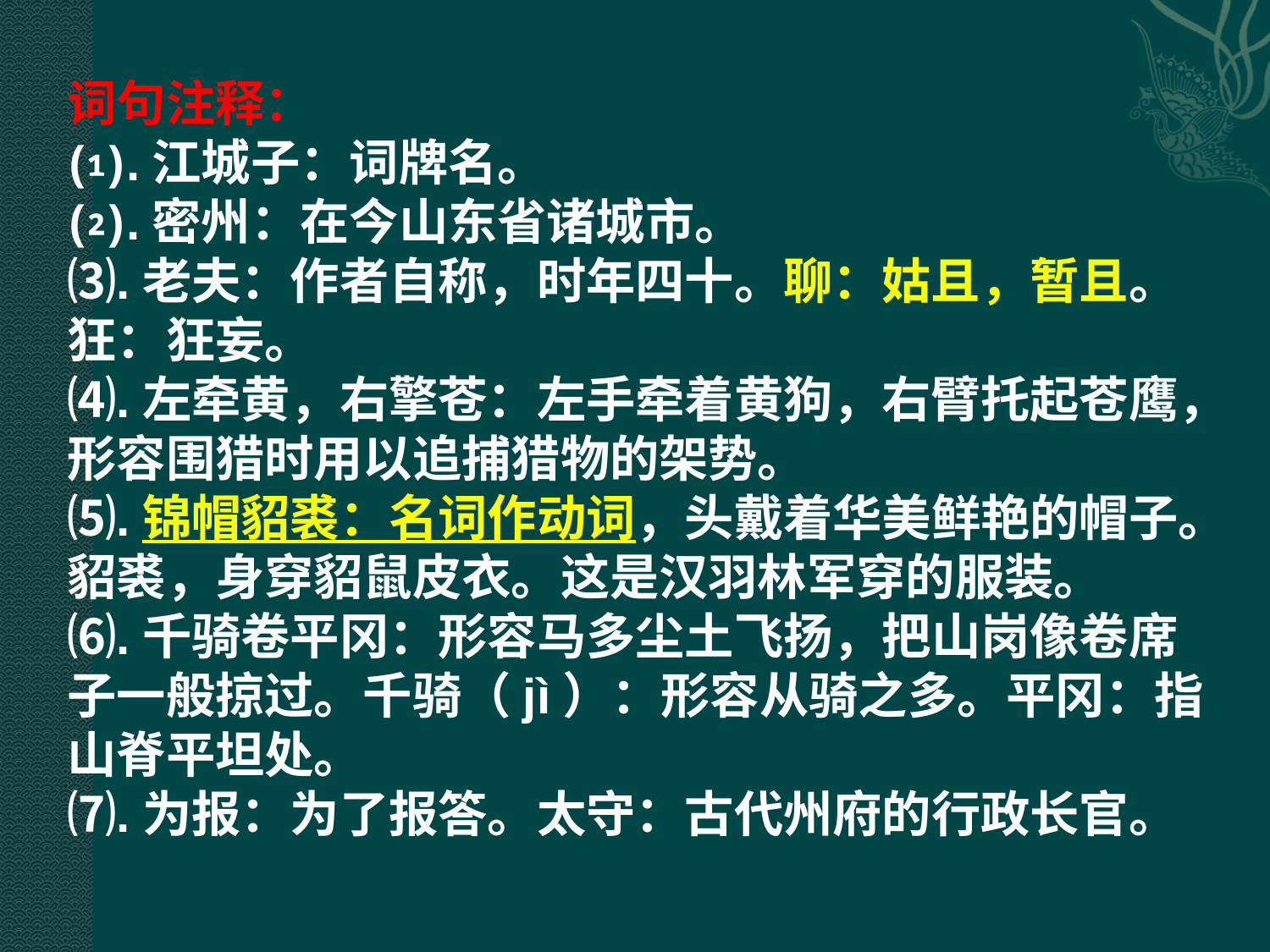

词句注释：
⑴.江城子：词牌名。
⑵.密州：在今山东省诸城市。
⑶.老夫：作者自称，时年四十。聊：姑且，暂且。狂：狂妄。
⑷.左牵黄，右擎苍：左手牵着黄狗，右臂托起苍鹰，形容围猎时用以追捕猎物的架势。
⑸.锦帽貂裘：名词作动词，头戴着华美鲜艳的帽子。貂裘，身穿貂鼠皮衣。这是汉羽林军穿的服装。
⑹.千骑卷平冈：形容马多尘土飞扬，把山岗像卷席子一般掠过。千骑（jì）：形容从骑之多。平冈：指山脊平坦处。
⑺.为报：为了报答。太守：古代州府的行政长官。